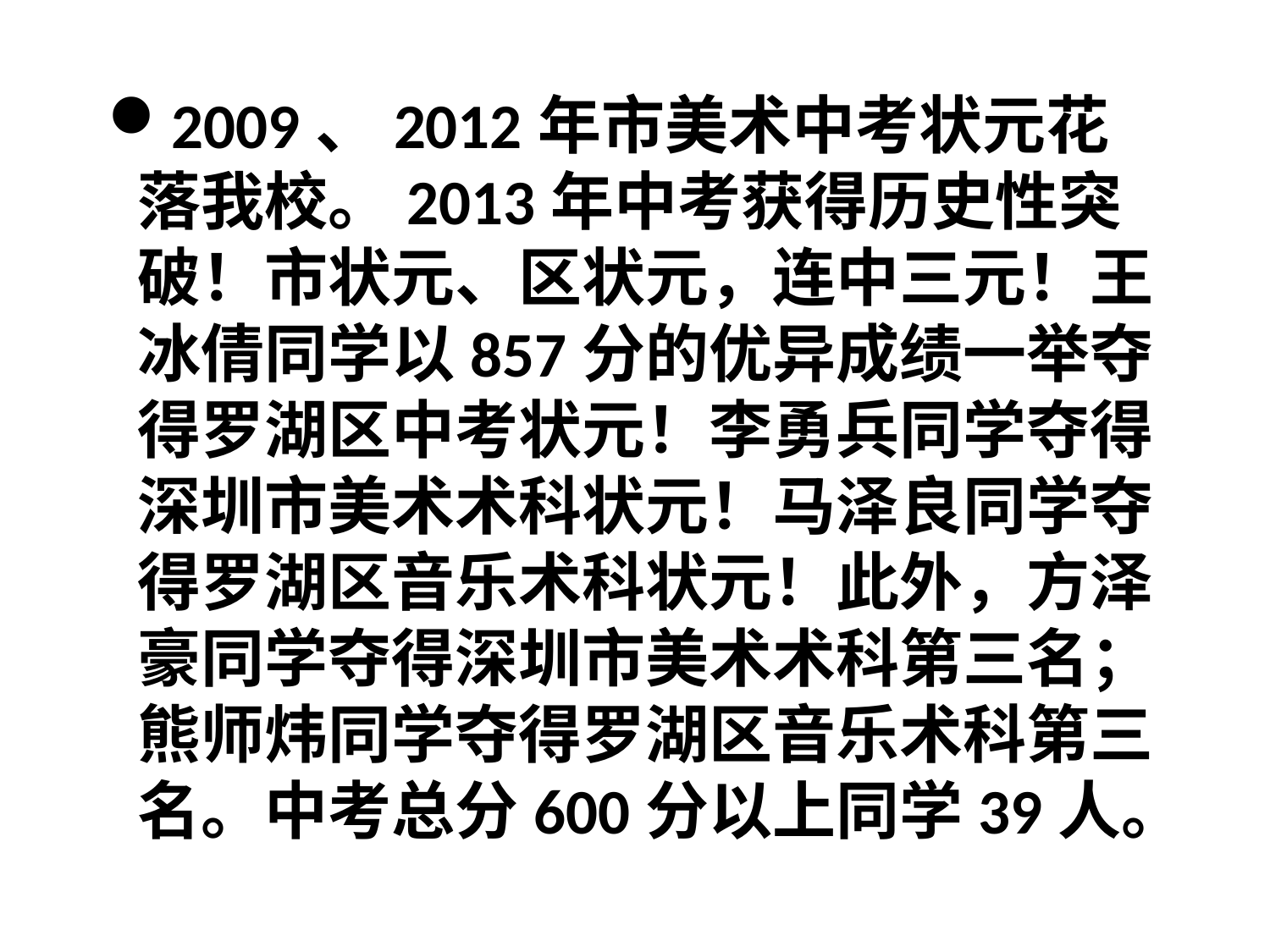

# 2009、2012年市美术中考状元花落我校。2013年中考获得历史性突破！市状元、区状元，连中三元！王冰倩同学以857分的优异成绩一举夺得罗湖区中考状元！李勇兵同学夺得深圳市美术术科状元！马泽良同学夺得罗湖区音乐术科状元！此外，方泽豪同学夺得深圳市美术术科第三名；熊师炜同学夺得罗湖区音乐术科第三名。中考总分600分以上同学39人。